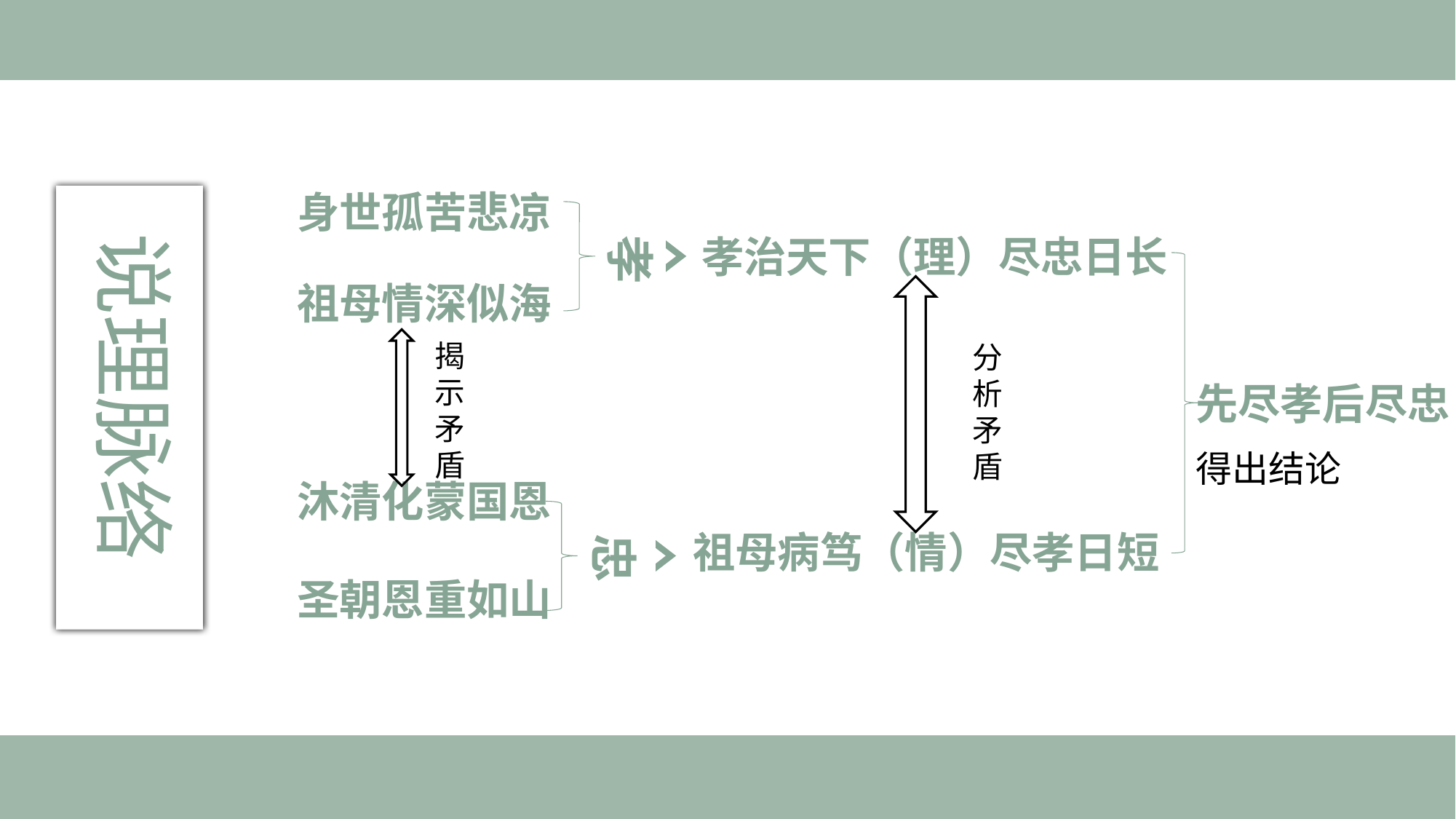

身世孤苦悲凉

说理脉络
孝
孝治天下（理）尽忠日长

祖母情深似海

分析矛盾

揭示矛盾
先尽孝后尽忠
得出结论
沐清化蒙国恩

祖母病笃（情）尽孝日短
忠

圣朝恩重如山